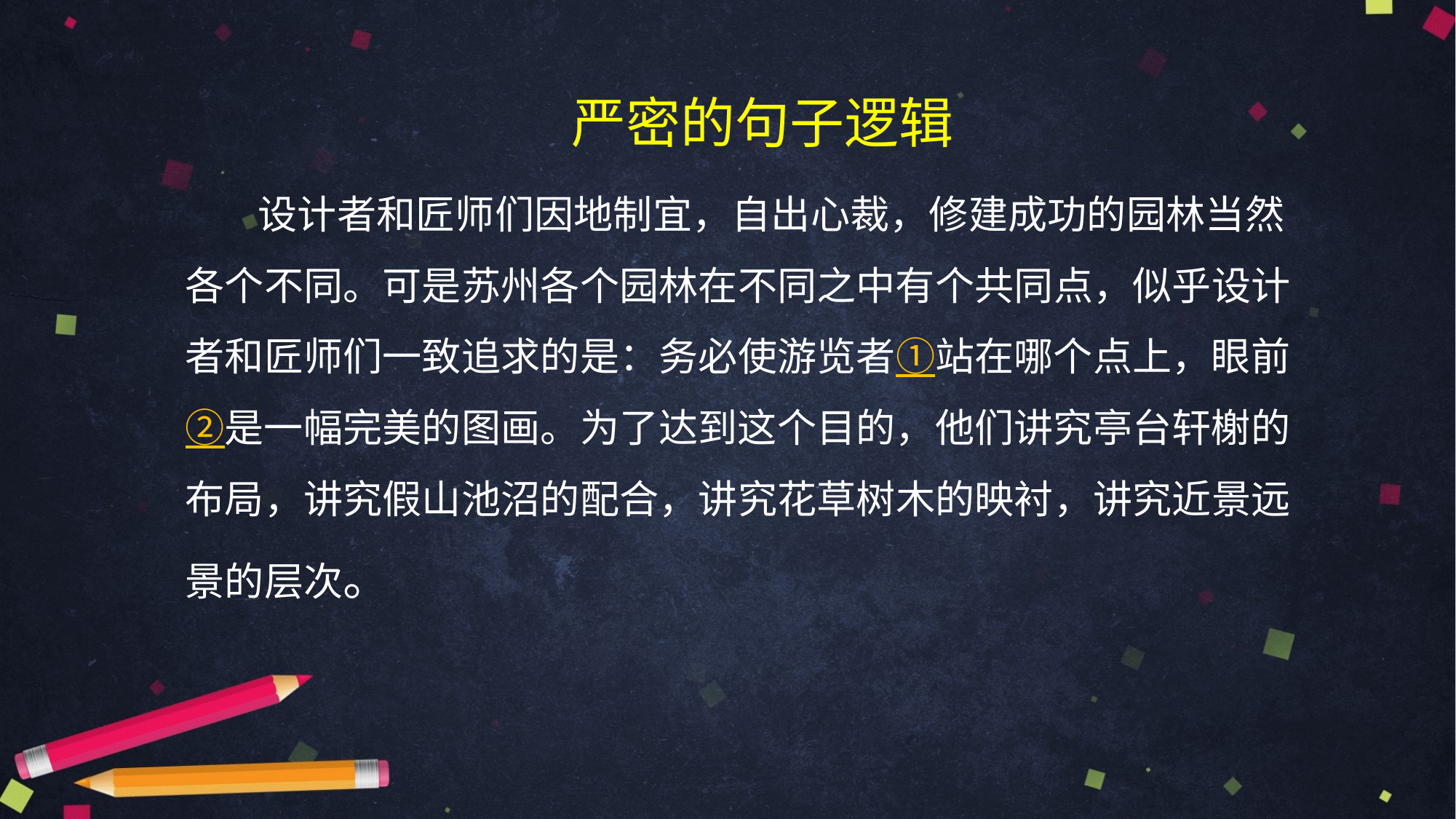

严密的句子逻辑
 设计者和匠师们因地制宜，自出心裁，修建成功的园林当然各个不同。可是苏州各个园林在不同之中有个共同点，似乎设计者和匠师们一致追求的是：务必使游览者①站在哪个点上，眼前②是一幅完美的图画。为了达到这个目的，他们讲究亭台轩榭的布局，讲究假山池沼的配合，讲究花草树木的映衬，讲究近景远景的层次。